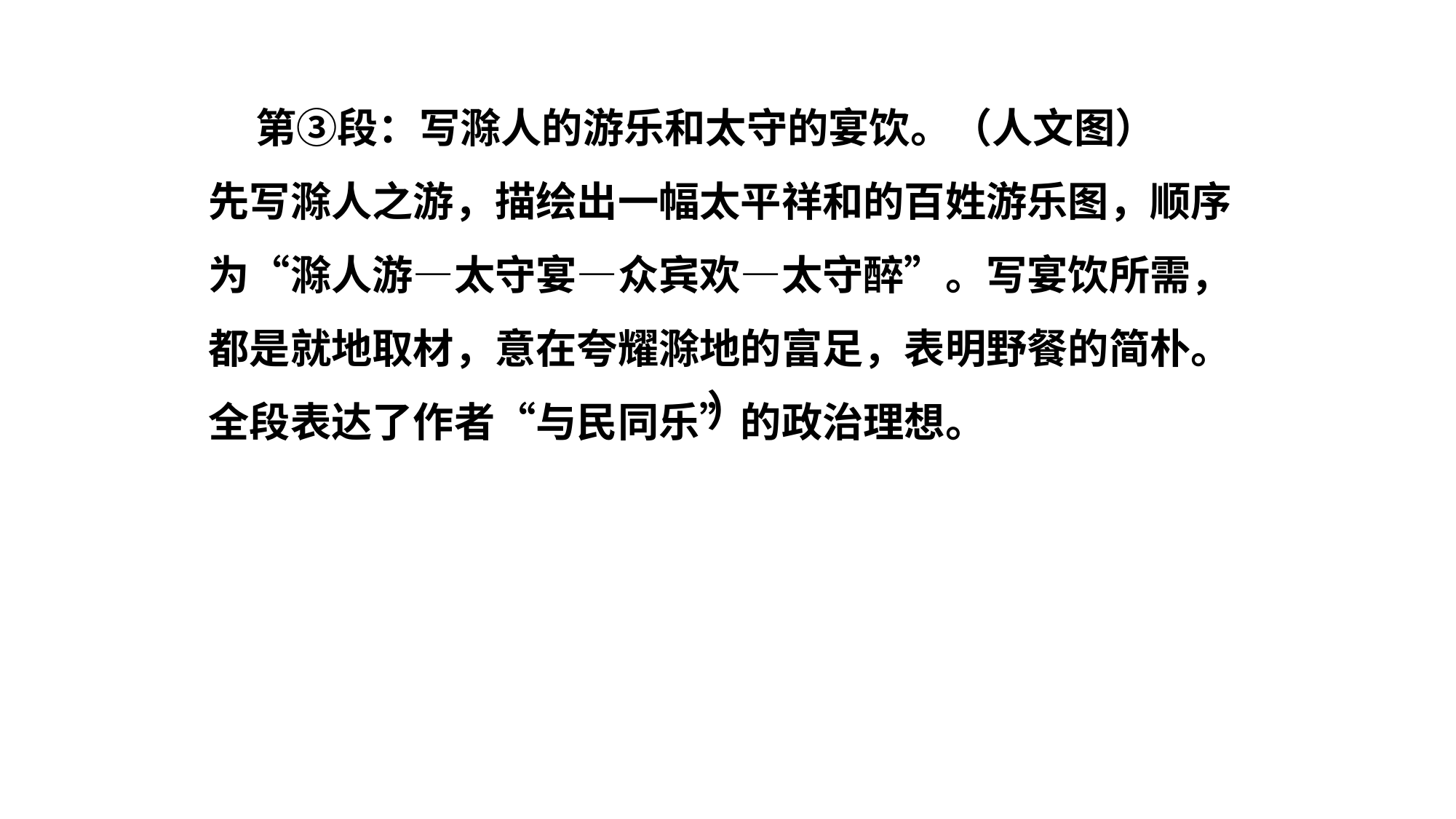

第③段：写滁人的游乐和太守的宴饮。（人文图）
先写滁人之游，描绘出一幅太平祥和的百姓游乐图，顺序为“滁人游—太守宴—众宾欢—太守醉”。写宴饮所需，都是就地取材，意在夸耀滁地的富足，表明野餐的简朴。全段表达了作者“与民同乐”的政治理想。

）